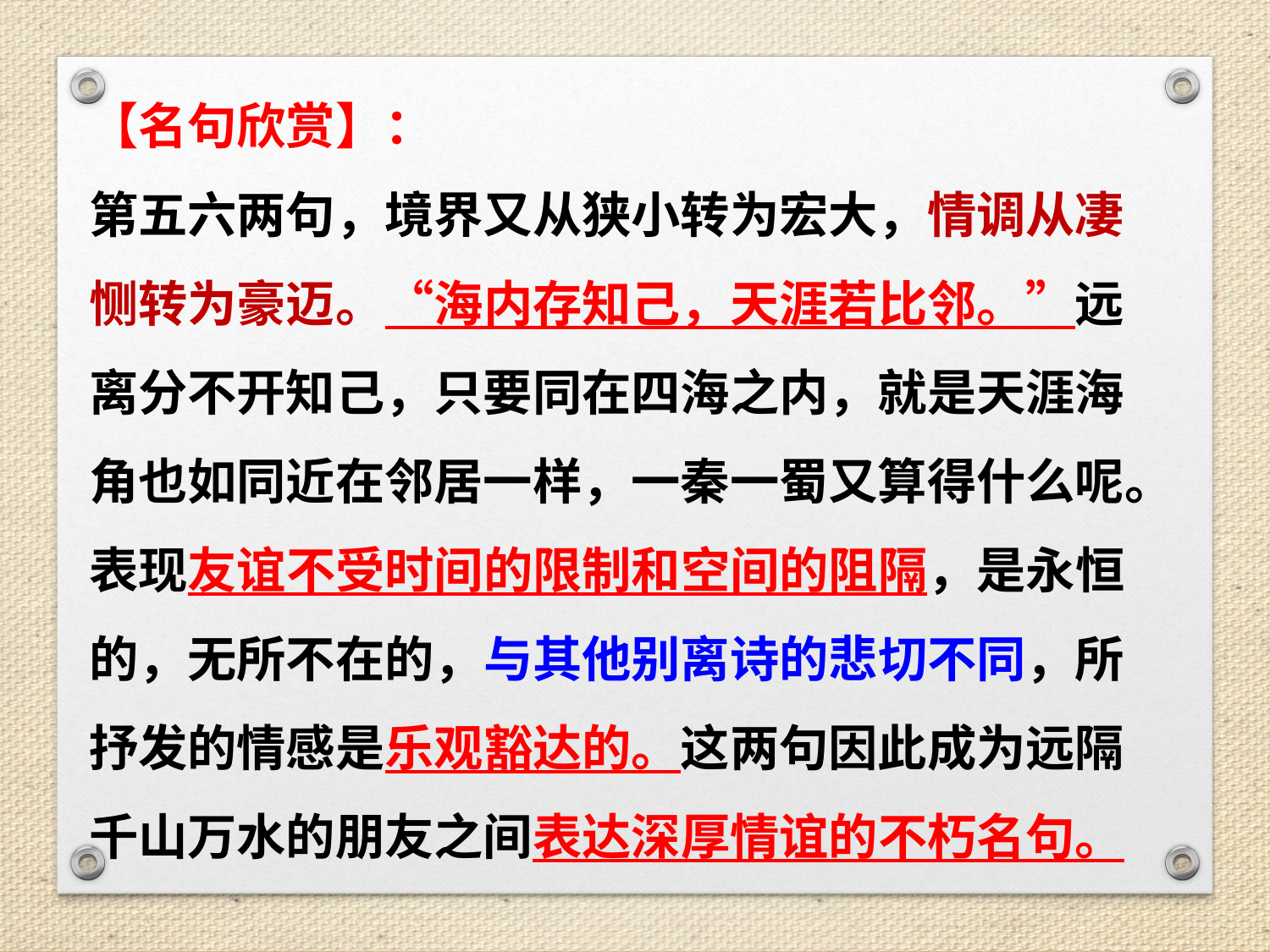

【名句欣赏】：
第五六两句，境界又从狭小转为宏大，情调从凄恻转为豪迈。“海内存知己，天涯若比邻。”远离分不开知己，只要同在四海之内，就是天涯海角也如同近在邻居一样，一秦一蜀又算得什么呢。表现友谊不受时间的限制和空间的阻隔，是永恒的，无所不在的，与其他别离诗的悲切不同，所抒发的情感是乐观豁达的。这两句因此成为远隔千山万水的朋友之间表达深厚情谊的不朽名句。